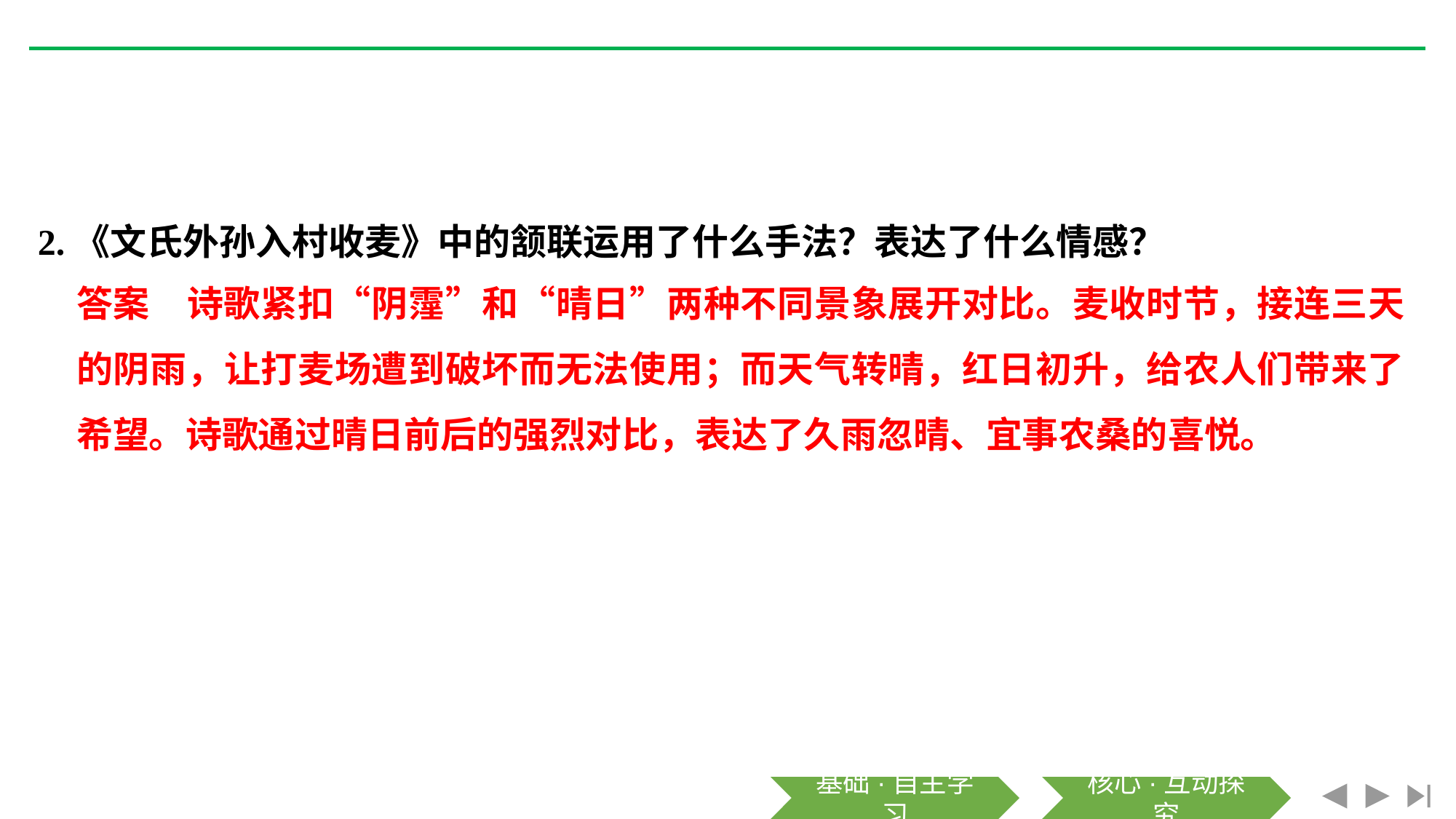

2.《文氏外孙入村收麦》中的颔联运用了什么手法？表达了什么情感？
答案　诗歌紧扣“阴霪”和“晴日”两种不同景象展开对比。麦收时节，接连三天的阴雨，让打麦场遭到破坏而无法使用；而天气转晴，红日初升，给农人们带来了希望。诗歌通过晴日前后的强烈对比，表达了久雨忽晴、宜事农桑的喜悦。